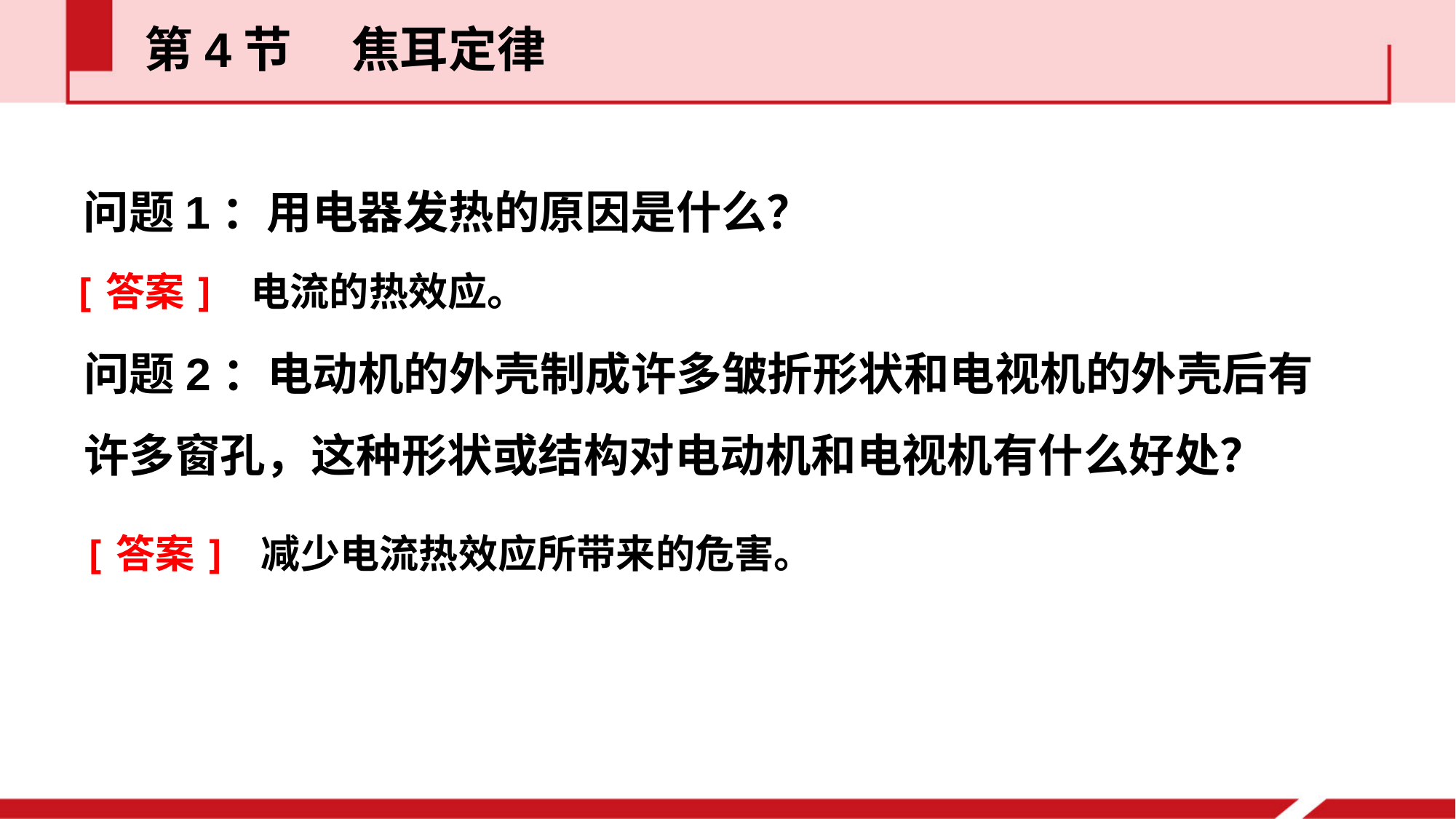

第4节  焦耳定律
问题1：用电器发热的原因是什么？
[答案] 电流的热效应。
问题2：电动机的外壳制成许多皱折形状和电视机的外壳后有许多窗孔，这种形状或结构对电动机和电视机有什么好处？
[答案] 减少电流热效应所带来的危害。